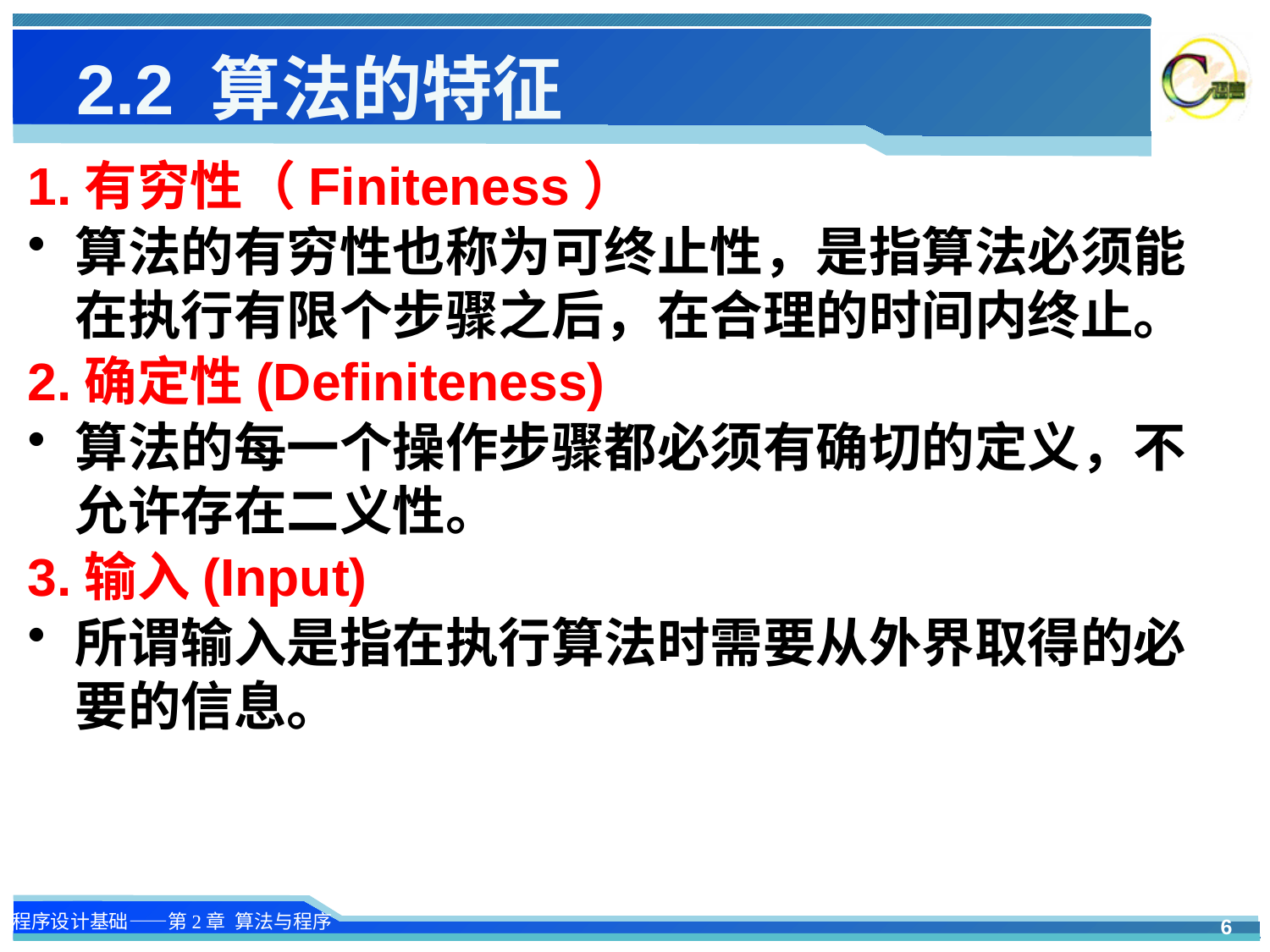

# 2.2 算法的特征
1.有穷性（Finiteness）
算法的有穷性也称为可终止性，是指算法必须能在执行有限个步骤之后，在合理的时间内终止。
2.确定性(Definiteness)
算法的每一个操作步骤都必须有确切的定义，不允许存在二义性。
3.输入(Input)
所谓输入是指在执行算法时需要从外界取得的必要的信息。
6